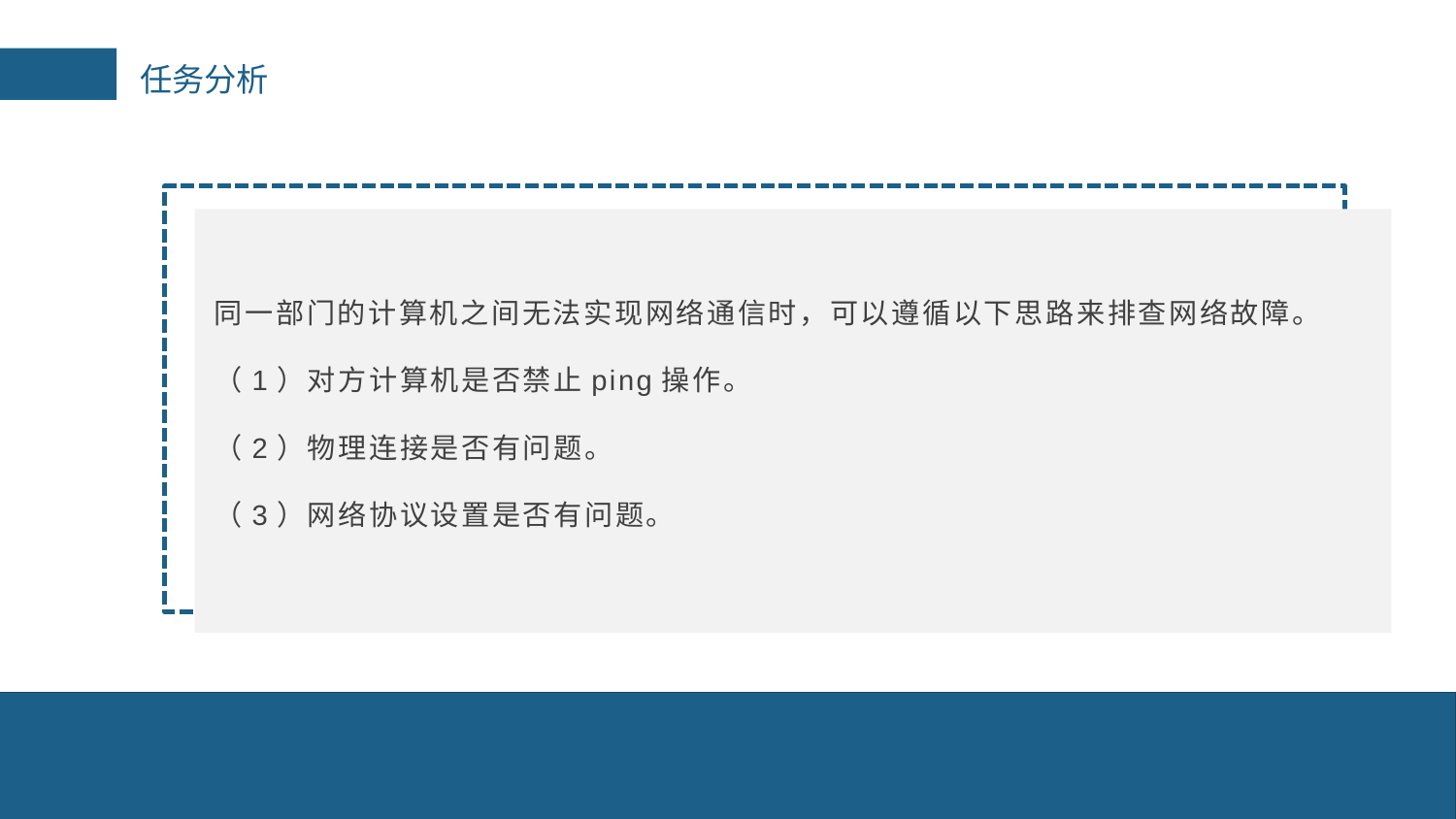

任务分析
同一部门的计算机之间无法实现网络通信时，可以遵循以下思路来排查网络故障。
（1）对方计算机是否禁止ping操作。
（2）物理连接是否有问题。
（3）网络协议设置是否有问题。